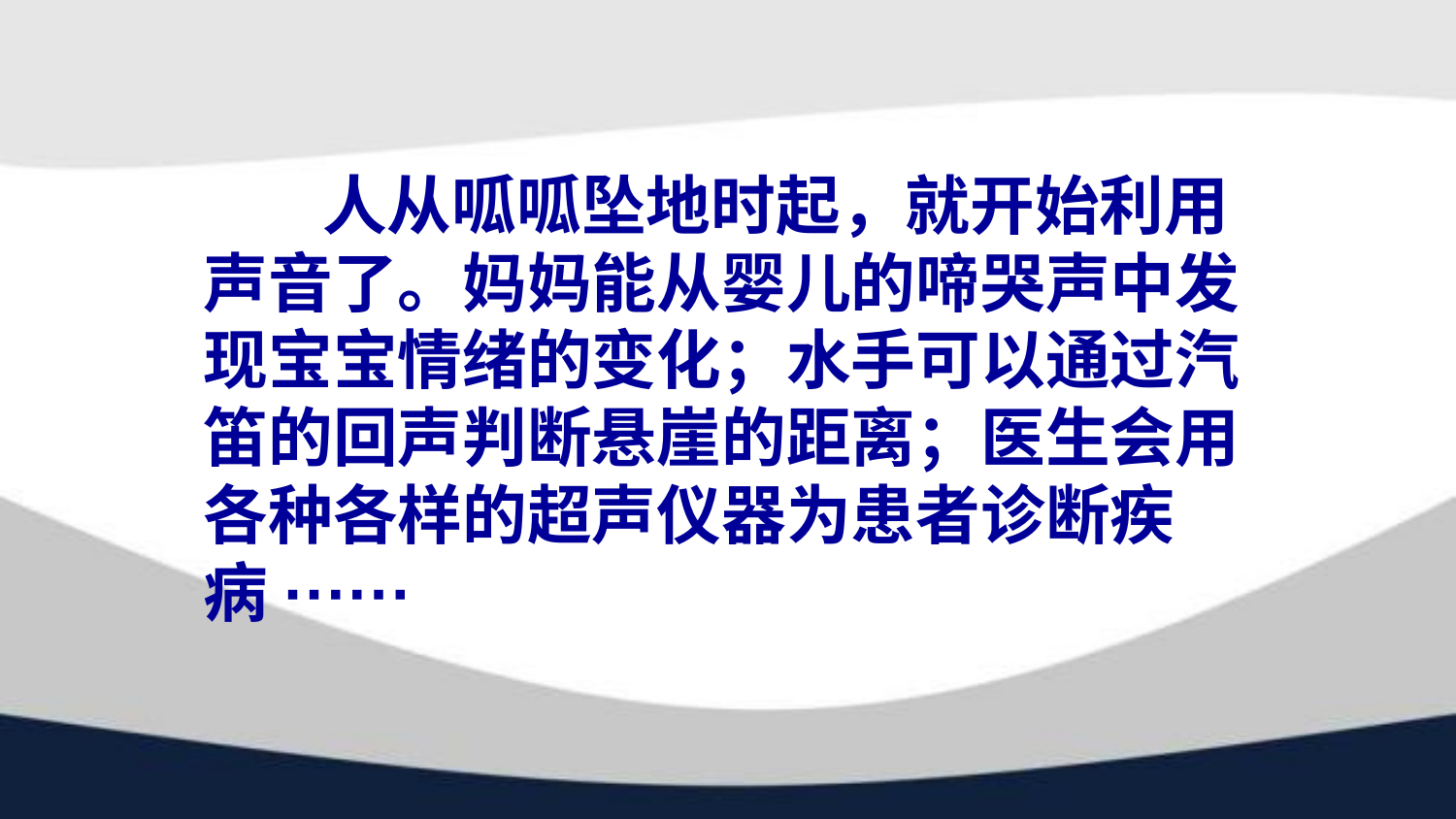

人从呱呱坠地时起，就开始利用声音了。妈妈能从婴儿的啼哭声中发现宝宝情绪的变化；水手可以通过汽笛的回声判断悬崖的距离；医生会用各种各样的超声仪器为患者诊断疾病······